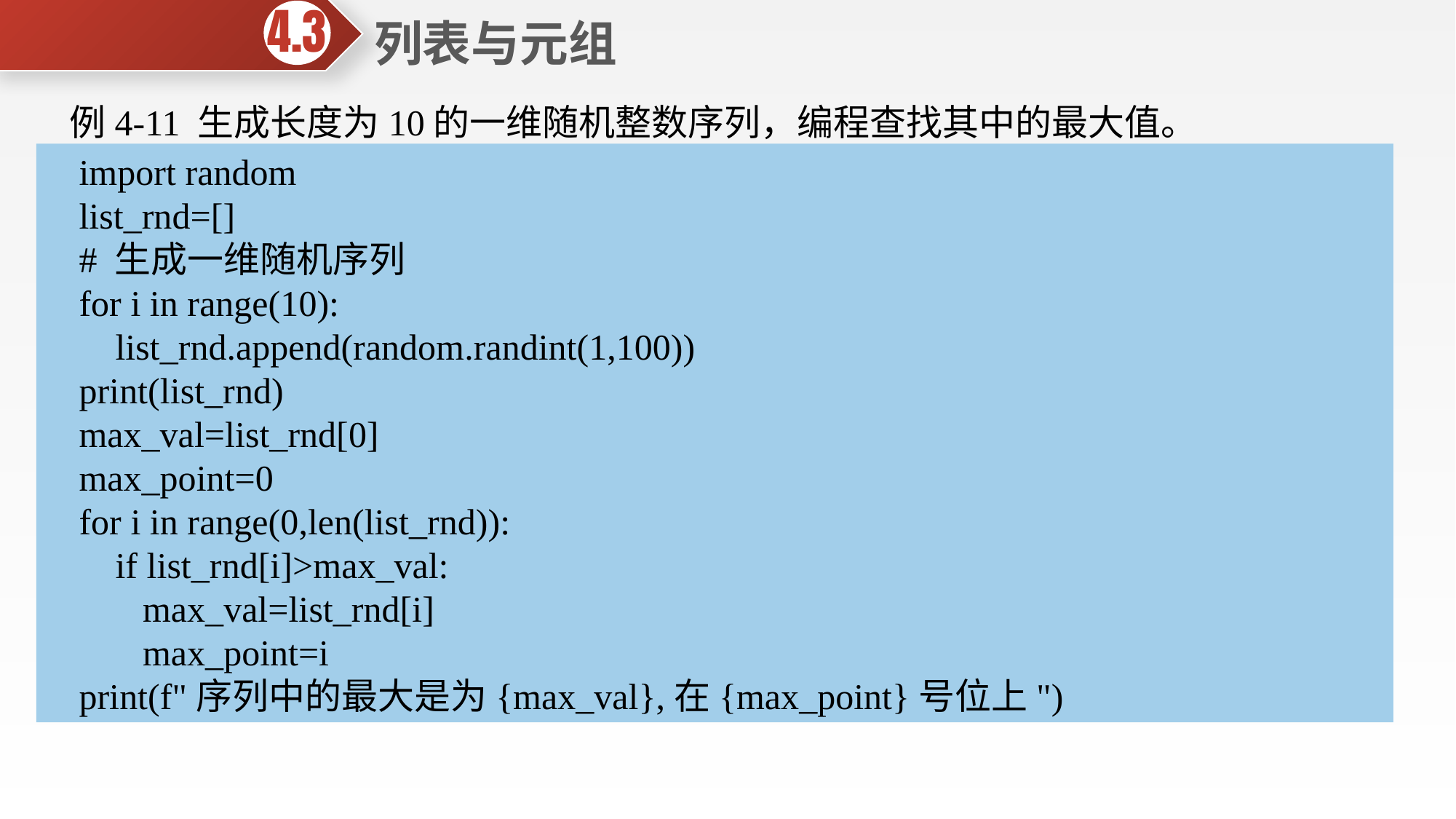

列表与元组

4.3
例4-11 生成长度为10的一维随机整数序列，编程查找其中的最大值。
解题思路：生成随机一维整数列表。通过索引来遍历列表中的每一个元素，前提是构建包含所有索引的迭代器range(0,len(list_rnd))。定义变量max_val存放最大值，定义变量max_point存放最大值所在的位置。将最大值和列表中的元素逐一比对，如果该元素大于最大值，则将此元素付给max_val，同时该元素所在位置索引号赋值给max_point。遍历结束时，变量max_val和max_point存放的内容就是一维序列中的最大值和对应的位置。注意max_val的初值为第一个元素，max_point的初值为第一个元素的索引号。找最小数的方法与此同理。代码如下所示：
import random
list_rnd=[]
# 生成一维随机序列
for i in range(10):
    list_rnd.append(random.randint(1,100))
print(list_rnd)
max_val=list_rnd[0]
max_point=0
for i in range(0,len(list_rnd)):
    if list_rnd[i]>max_val:
       max_val=list_rnd[i]
       max_point=i
print(f"序列中的最大是为{max_val},在{max_point}号位上")